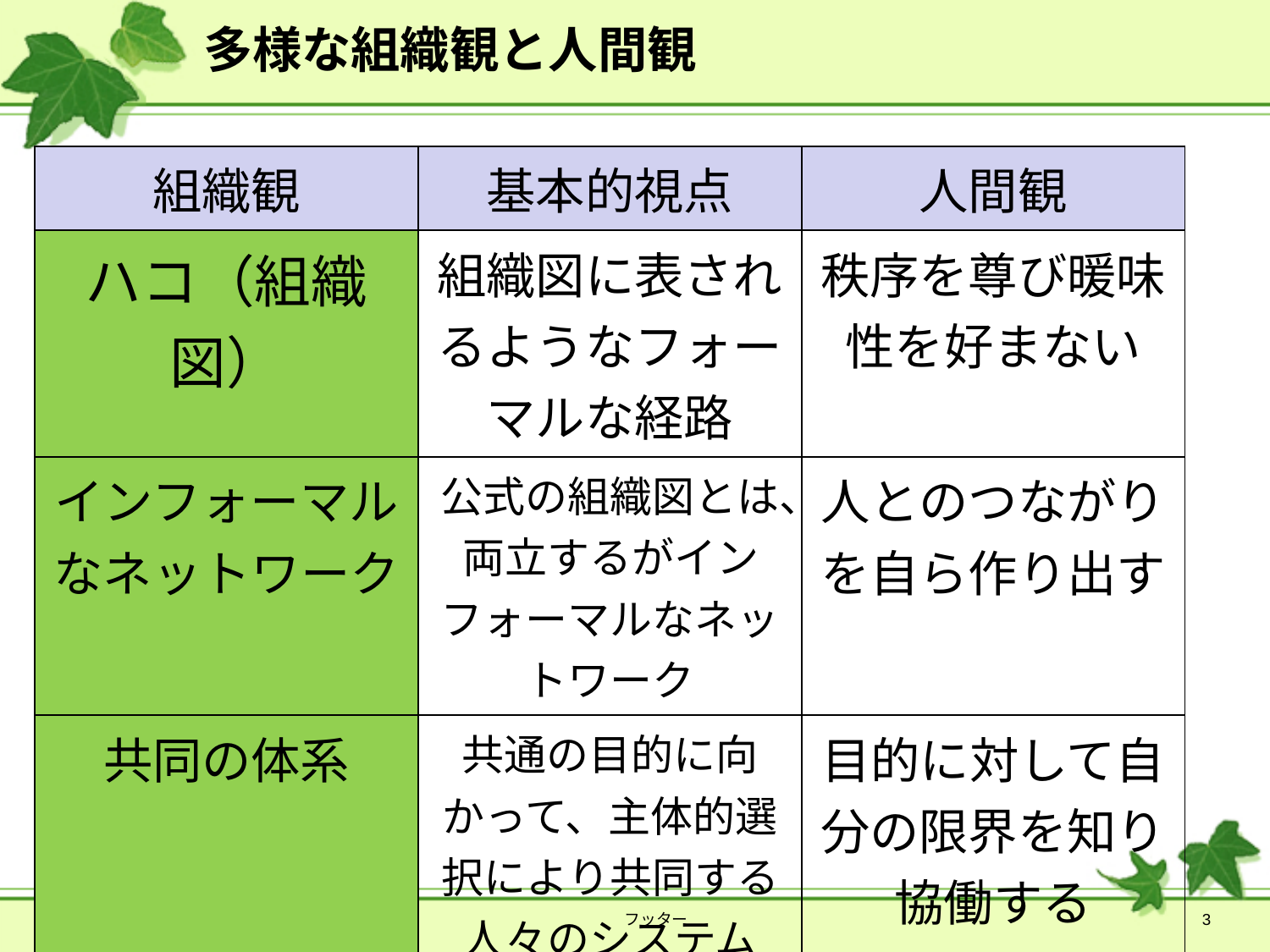

# 多様な組織観と人間観
| 組織観 | 基本的視点 | 人間観 |
| --- | --- | --- |
| ハコ（組織図） | 組織図に表されるようなフォーマルな経路 | 秩序を尊び暖味性を好まない |
| インフォーマル なネットワーク | 公式の組織図とは、両立するがインフォーマルなネットワーク | 人とのつながりを自ら作り出す |
| 共同の体系 | 共通の目的に向かって、主体的選択により共同する人々のシステム | 目的に対して自分の限界を知り協働する |
2014/4/13
フッター
3